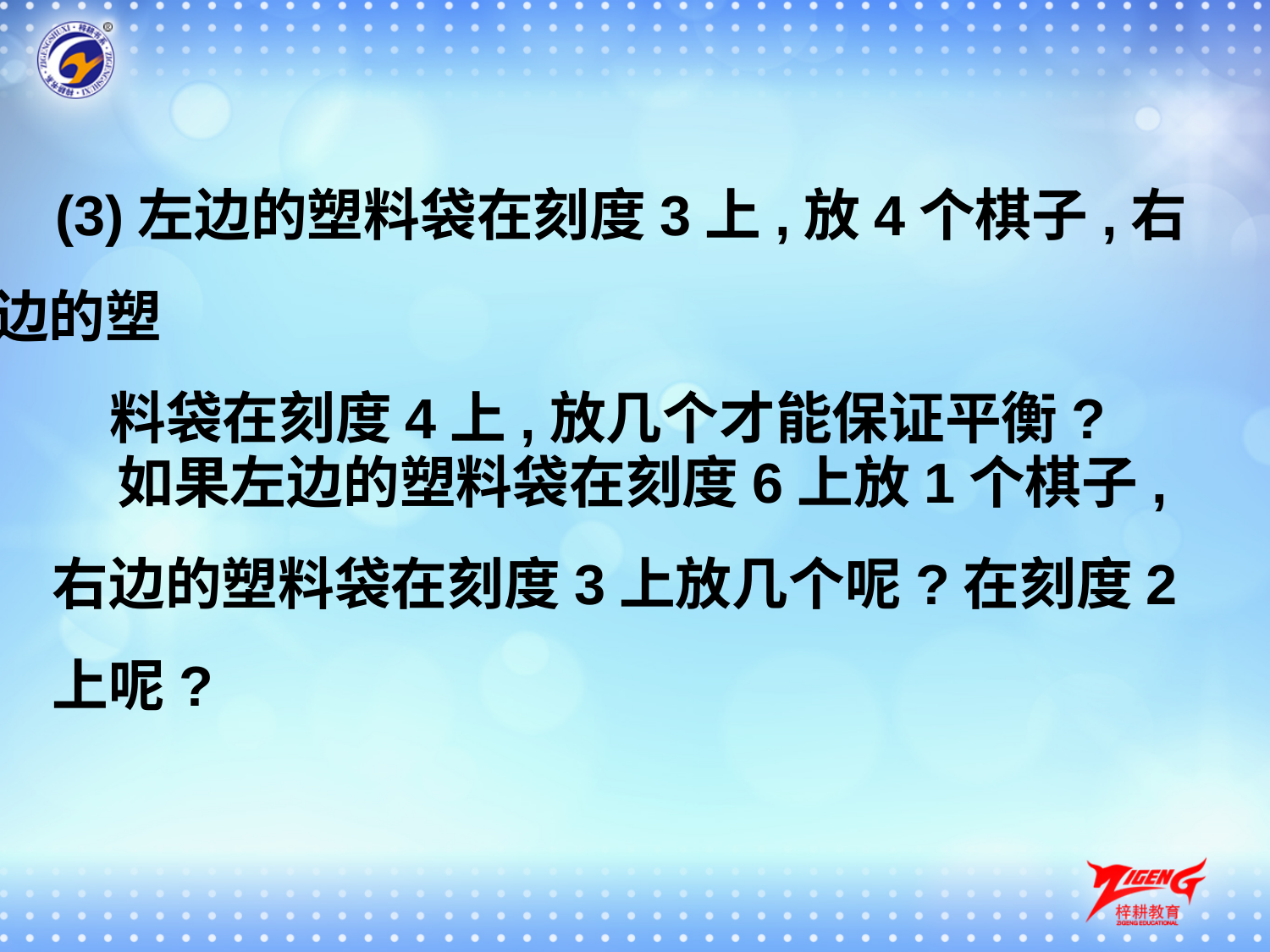

(3)左边的塑料袋在刻度3上,放4个棋子,右边的塑
        料袋在刻度4上,放几个才能保证平衡?
    如果左边的塑料袋在刻度6上放1个棋子,右边的塑料袋在刻度3上放几个呢?在刻度2上呢?